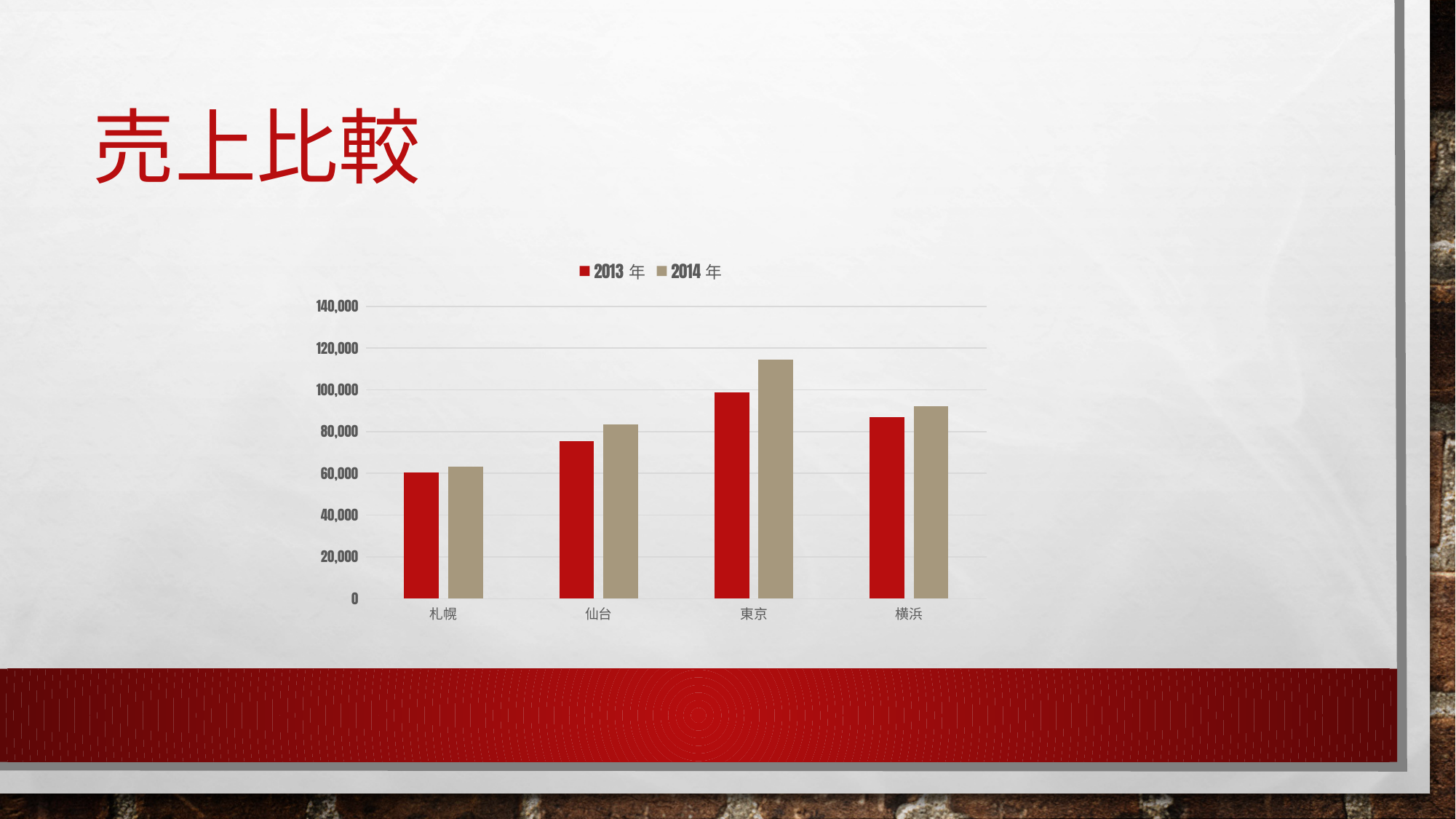

# 売上比較

### Chart

| Category | 2013年 | 2014年 |
|---|---|---|
| 札幌 | 60320.0 | 63260.0 |
| 仙台 | 75480.0 | 83290.0 |
| 東京 | 98720.0 | 114550.0 |
| 横浜 | 86790.0 | 92080.0 |